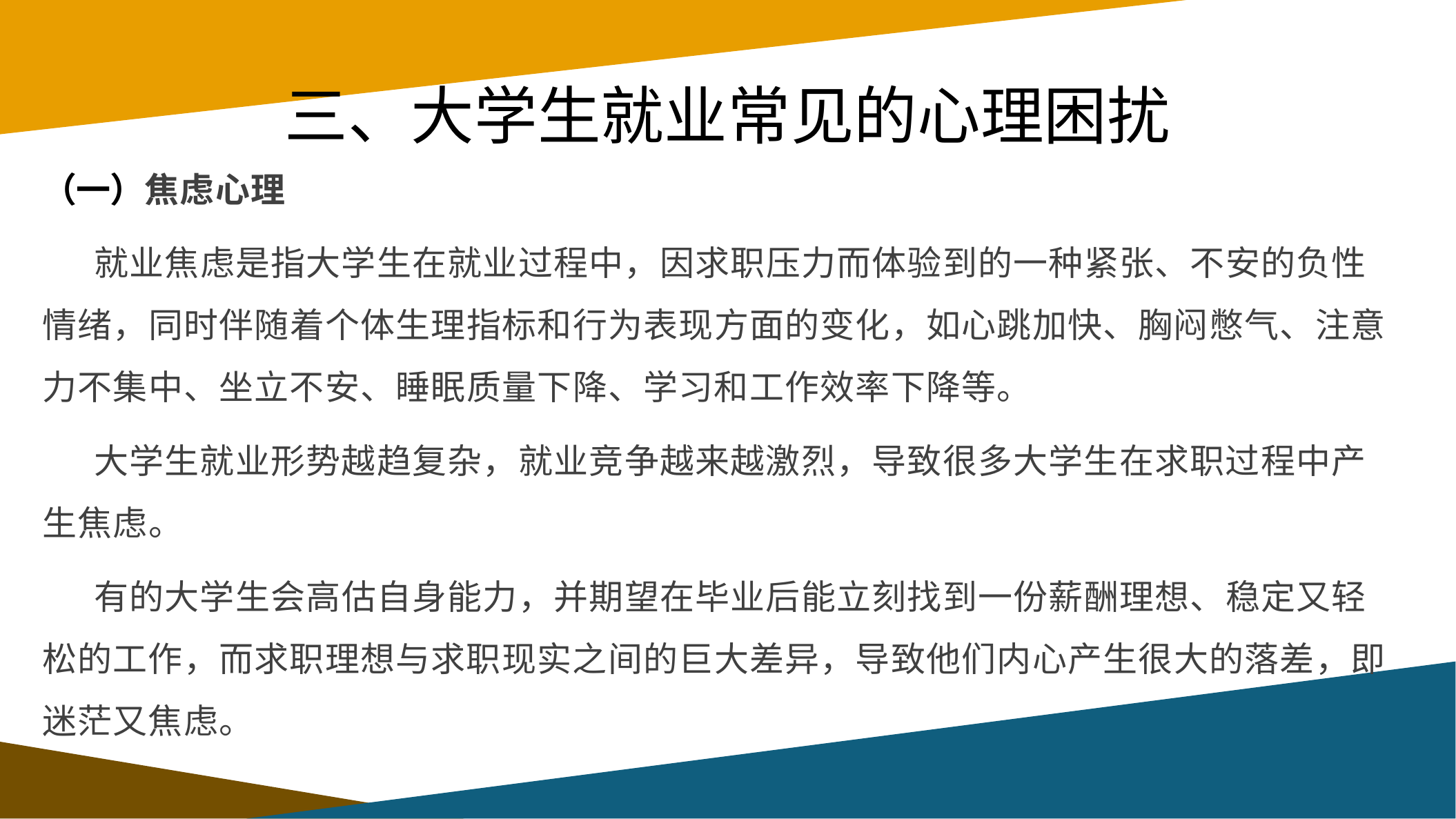

三、大学生就业常见的心理困扰
（一）焦虑心理
就业焦虑是指大学生在就业过程中，因求职压力而体验到的一种紧张、不安的负性情绪，同时伴随着个体生理指标和行为表现方面的变化，如心跳加快、胸闷憋气、注意力不集中、坐立不安、睡眠质量下降、学习和工作效率下降等。
大学生就业形势越趋复杂，就业竞争越来越激烈，导致很多大学生在求职过程中产生焦虑。
有的大学生会高估自身能力，并期望在毕业后能立刻找到一份薪酬理想、稳定又轻松的工作，而求职理想与求职现实之间的巨大差异，导致他们内心产生很大的落差，即迷茫又焦虑。